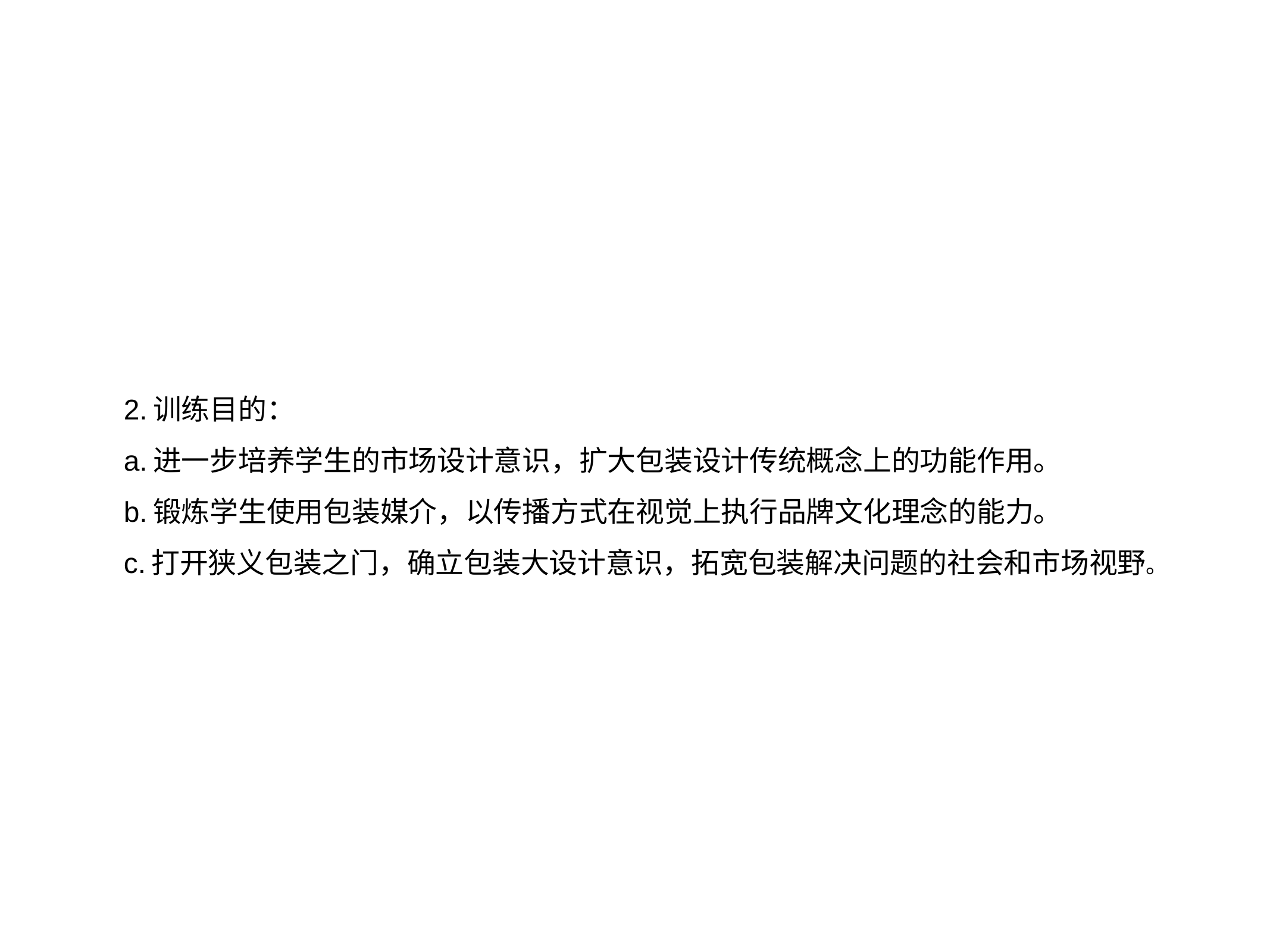

# 2.训练目的：
a.进一步培养学生的市场设计意识，扩大包装设计传统概念上的功能作用。
b.锻炼学生使用包装媒介，以传播方式在视觉上执行品牌文化理念的能力。
c.打开狭义包装之门，确立包装大设计意识，拓宽包装解决问题的社会和市场视野。